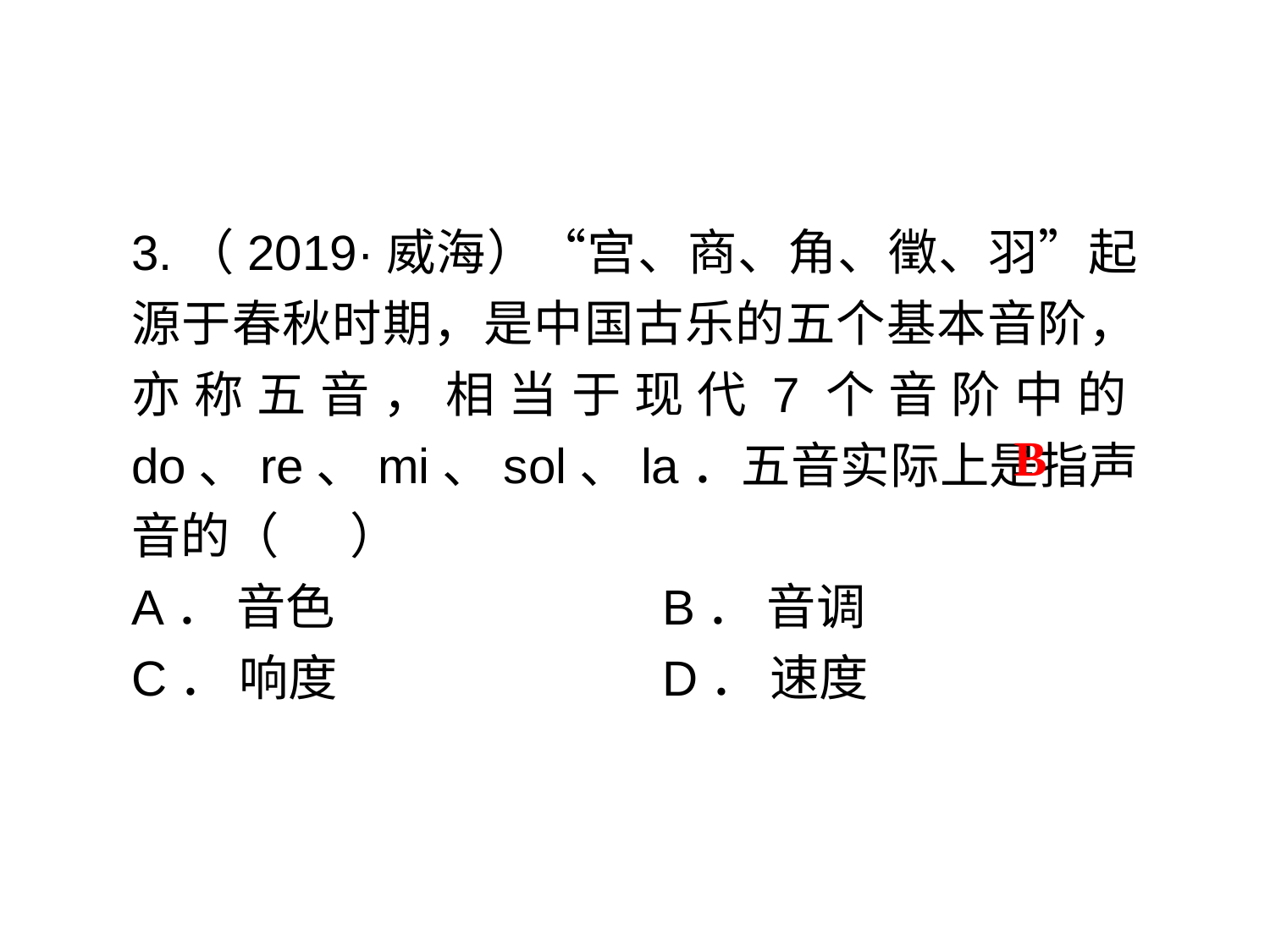

3.（2019·威海）“宫、商、角、徵、羽”起源于春秋时期，是中国古乐的五个基本音阶，亦称五音，相当于现代7个音阶中的do、re、mi、sol、la．五音实际上是指声音的（　  ）
A． 音色	  		 B． 音调
C． 响度	  		 D． 速度
B